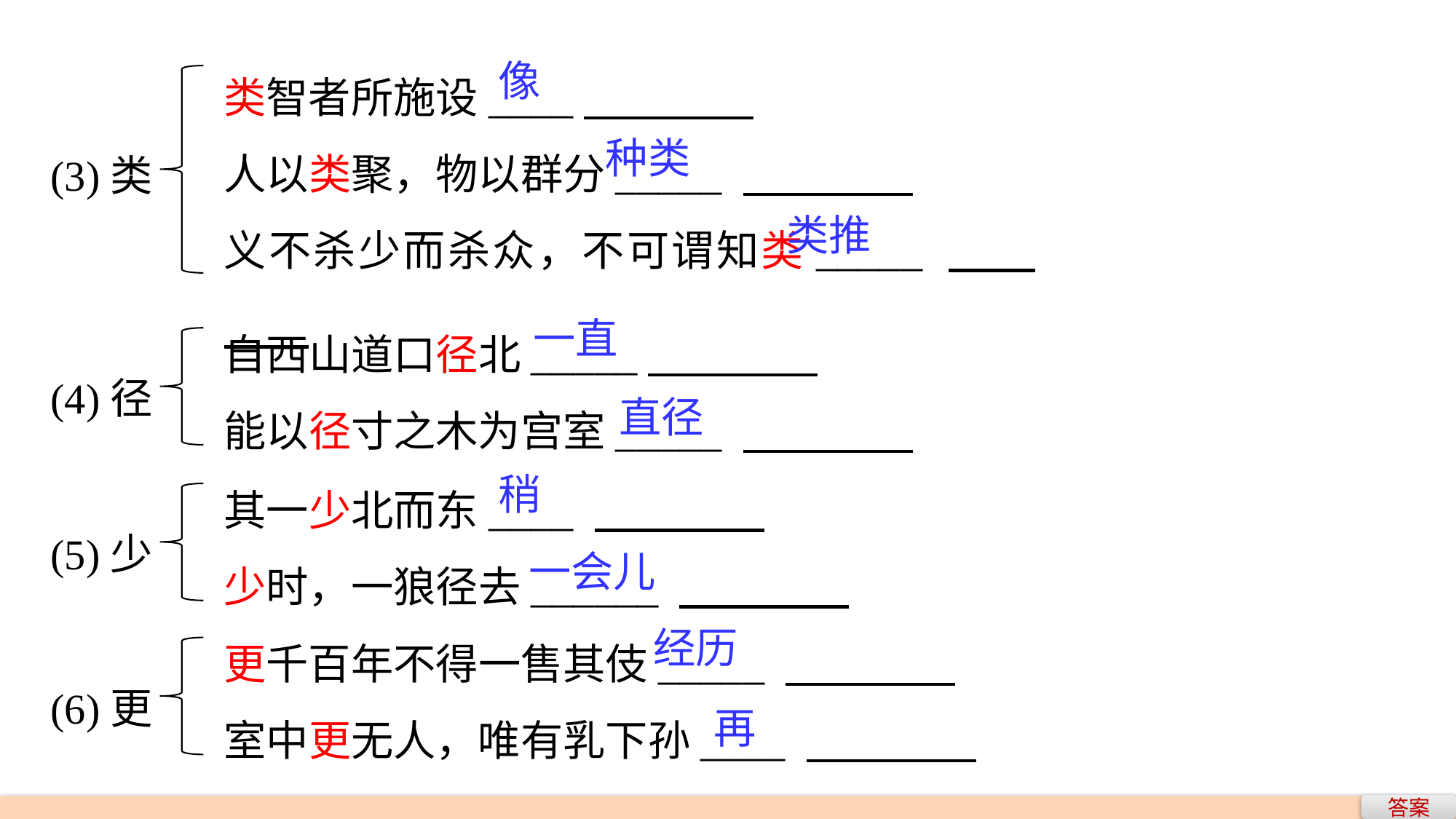

类智者所施设____
人以类聚，物以群分_____
义不杀少而杀众，不可谓知类_____
像

(3)类
种类
类推
自西山道口径北_____
能以径寸之木为宫室_____
一直

(4)径
直径
其一少北而东____
少时，一狼径去______
稍

(5)少
一会儿
更千百年不得一售其伎_____
室中更无人，唯有乳下孙____
经历

(6)更
再
答案